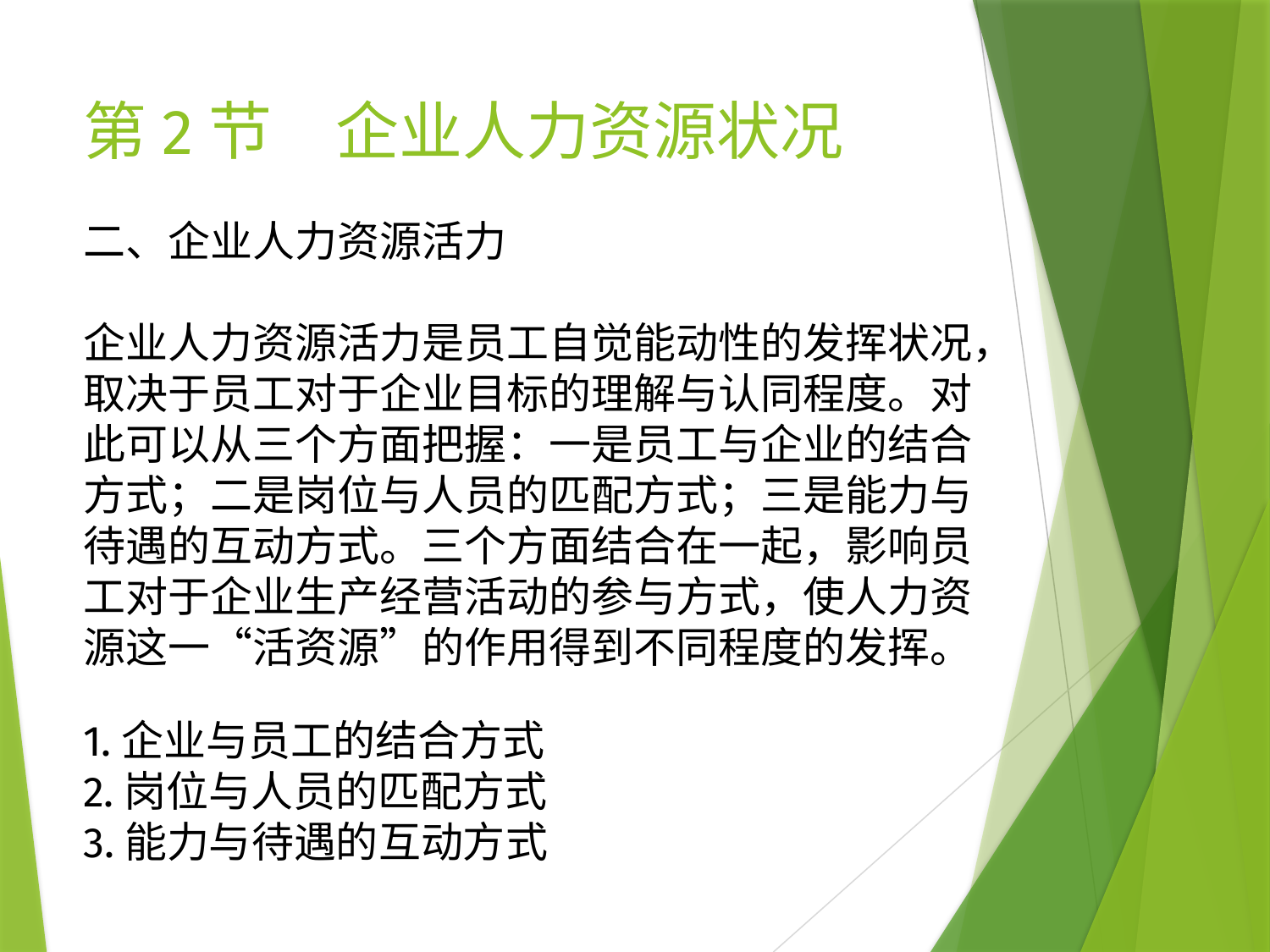

# 第2节　企业人力资源状况
二、企业人力资源活力

企业人力资源活力是员工自觉能动性的发挥状况，取决于员工对于企业目标的理解与认同程度。对此可以从三个方面把握：一是员工与企业的结合方式；二是岗位与人员的匹配方式；三是能力与待遇的互动方式。三个方面结合在一起，影响员工对于企业生产经营活动的参与方式，使人力资源这一“活资源”的作用得到不同程度的发挥。

1.企业与员工的结合方式
2.岗位与人员的匹配方式
3.能力与待遇的互动方式